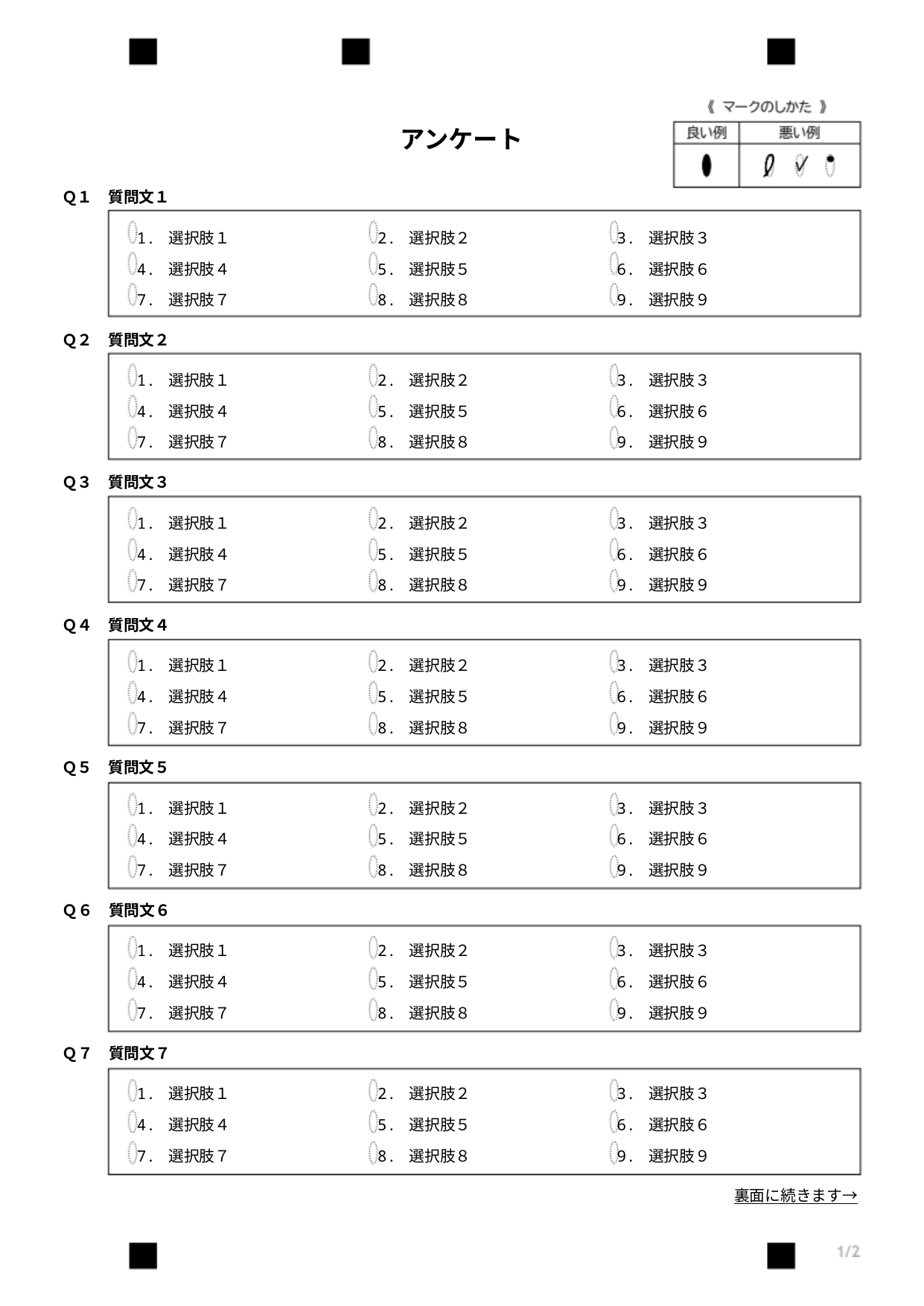

アンケート
Ｑ１　質問文１
1. 選択肢１
4. 選択肢４
7. 選択肢７
2. 選択肢２
5. 選択肢５
8. 選択肢８
3. 選択肢３
6. 選択肢６
9. 選択肢９
Ｑ２　質問文２
1. 選択肢１
4. 選択肢４
7. 選択肢７
2. 選択肢２
5. 選択肢５
8. 選択肢８
3. 選択肢３
6. 選択肢６
9. 選択肢９
Ｑ３　質問文３
1. 選択肢１
4. 選択肢４
7. 選択肢７
2. 選択肢２
5. 選択肢５
8. 選択肢８
3. 選択肢３
6. 選択肢６
9. 選択肢９
Ｑ４　質問文４
1. 選択肢１
4. 選択肢４
7. 選択肢７
2. 選択肢２
5. 選択肢５
8. 選択肢８
3. 選択肢３
6. 選択肢６
9. 選択肢９
Ｑ５　質問文５
1. 選択肢１
4. 選択肢４
7. 選択肢７
2. 選択肢２
5. 選択肢５
8. 選択肢８
3. 選択肢３
6. 選択肢６
9. 選択肢９
Ｑ６　質問文６
1. 選択肢１
4. 選択肢４
7. 選択肢７
2. 選択肢２
5. 選択肢５
8. 選択肢８
3. 選択肢３
6. 選択肢６
9. 選択肢９
Ｑ７　質問文７
1. 選択肢１
4. 選択肢４
7. 選択肢７
2. 選択肢２
5. 選択肢５
8. 選択肢８
3. 選択肢３
6. 選択肢６
9. 選択肢９
裏面に続きます→